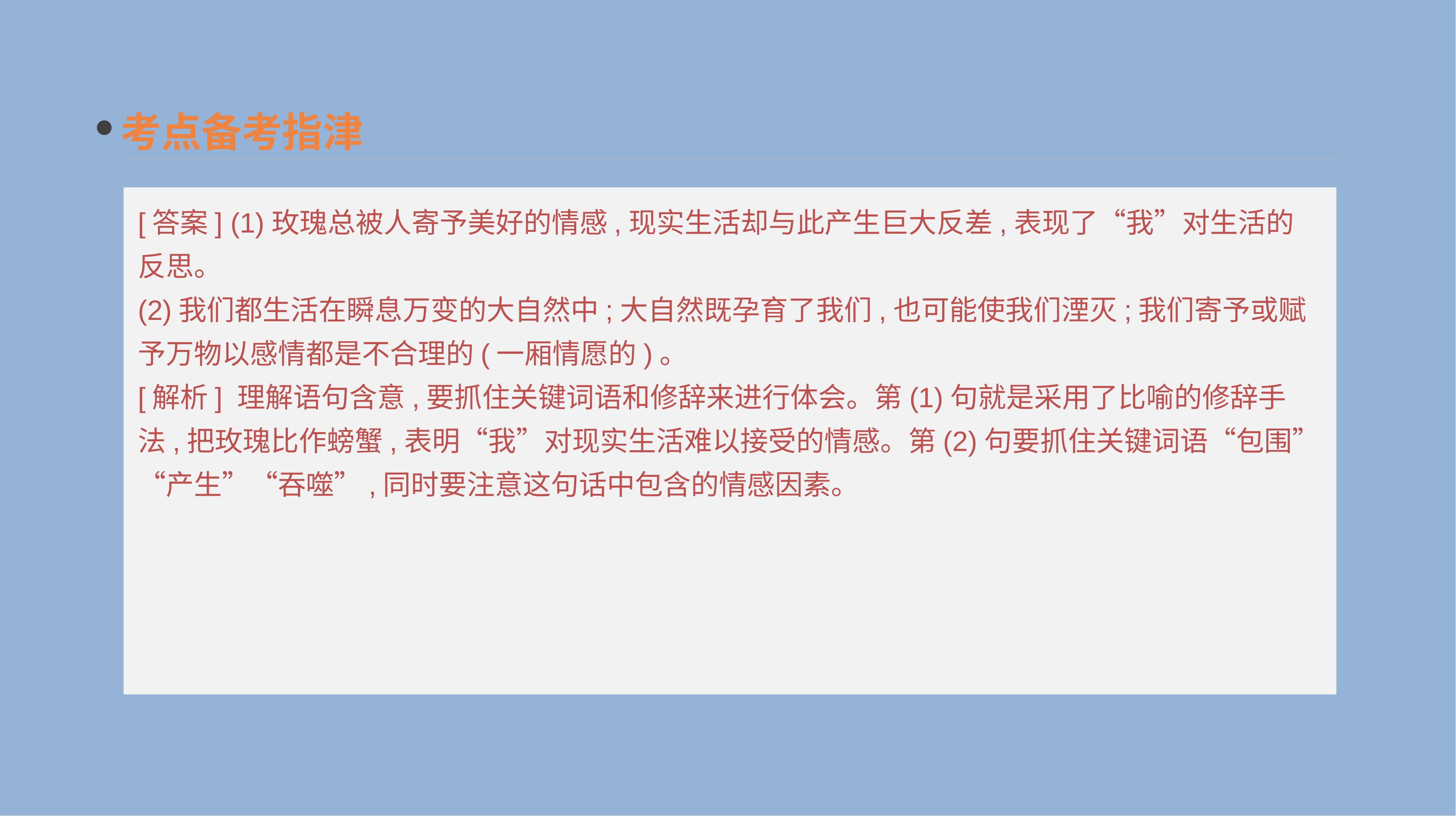

考点备考指津

[答案] (1)玫瑰总被人寄予美好的情感,现实生活却与此产生巨大反差,表现了“我”对生活的反思。
(2)我们都生活在瞬息万变的大自然中;大自然既孕育了我们,也可能使我们湮灭;我们寄予或赋予万物以感情都是不合理的(一厢情愿的)。
[解析] 理解语句含意,要抓住关键词语和修辞来进行体会。第(1)句就是采用了比喻的修辞手法,把玫瑰比作螃蟹,表明“我”对现实生活难以接受的情感。第(2)句要抓住关键词语“包围”“产生”“吞噬”,同时要注意这句话中包含的情感因素。